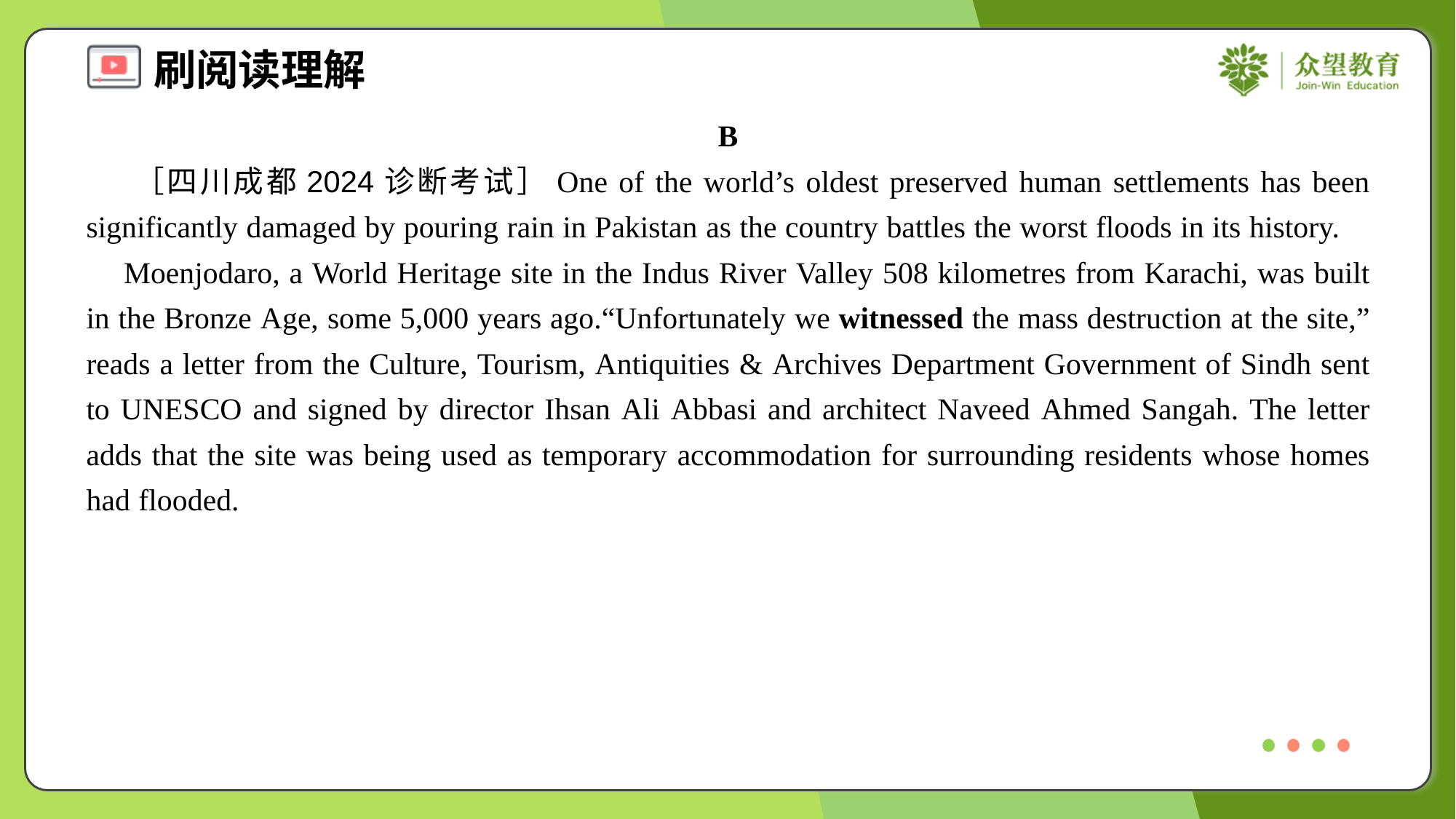

B
    ［四川成都2024诊断考试］One of the world’s oldest preserved human settlements has been significantly damaged by pouring rain in Pakistan as the country battles the worst floods in its history.
    Moenjodaro, a World Heritage site in the Indus River Valley 508 kilometres from Karachi, was built in the Bronze Age, some 5,000 years ago.“Unfortunately we witnessed the mass destruction at the site,” reads a letter from the Culture, Tourism, Antiquities & Archives Department Government of Sindh sent to UNESCO and signed by director Ihsan Ali Abbasi and architect Naveed Ahmed Sangah. The letter adds that the site was being used as temporary accommodation for surrounding residents whose homes had flooded.